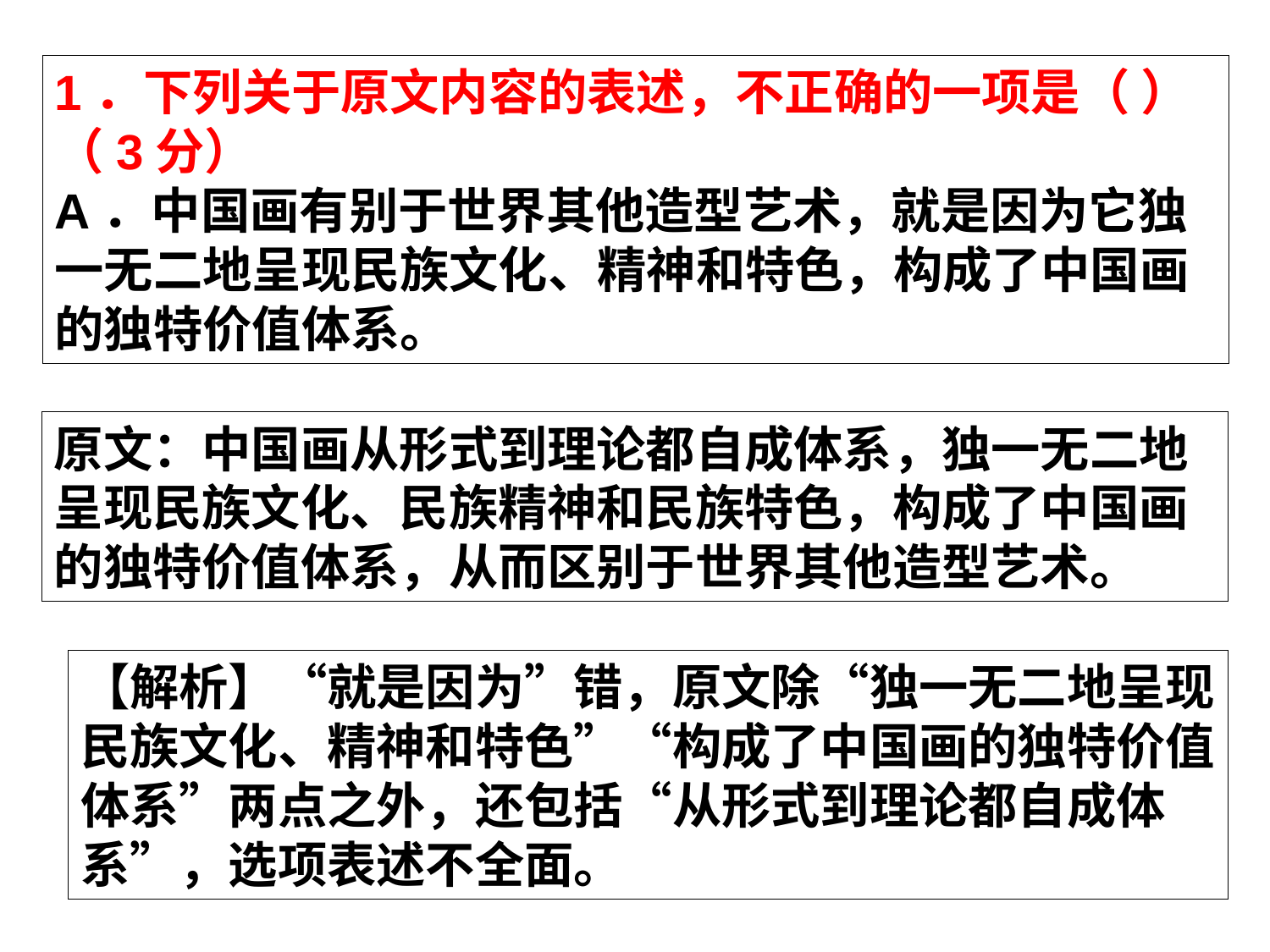

1．下列关于原文内容的表述，不正确的一项是（ ）（3分）
A．中国画有别于世界其他造型艺术，就是因为它独一无二地呈现民族文化、精神和特色，构成了中国画的独特价值体系。
原文：中国画从形式到理论都自成体系，独一无二地呈现民族文化、民族精神和民族特色，构成了中国画的独特价值体系，从而区别于世界其他造型艺术。
【解析】“就是因为”错，原文除“独一无二地呈现民族文化、精神和特色”“构成了中国画的独特价值体系”两点之外，还包括“从形式到理论都自成体系”，选项表述不全面。